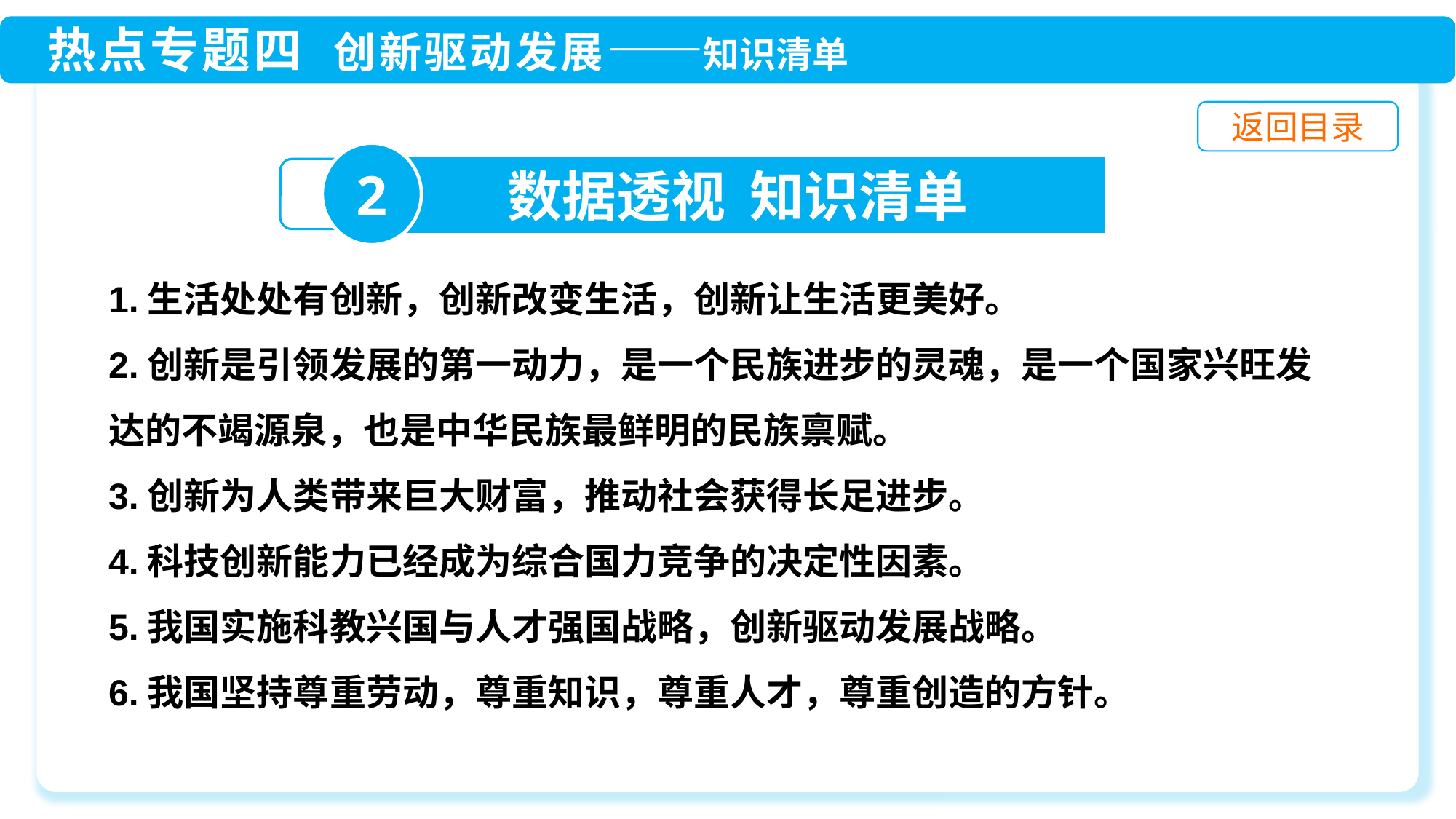

2
数据透视  知识清单

1.生活处处有创新，创新改变生活，创新让生活更美好。
2.创新是引领发展的第一动力，是一个民族进步的灵魂，是一个国家兴旺发达的不竭源泉，也是中华民族最鲜明的民族禀赋。
3.创新为人类带来巨大财富，推动社会获得长足进步。
4.科技创新能力已经成为综合国力竞争的决定性因素。
5.我国实施科教兴国与人才强国战略，创新驱动发展战略。
6.我国坚持尊重劳动，尊重知识，尊重人才，尊重创造的方针。